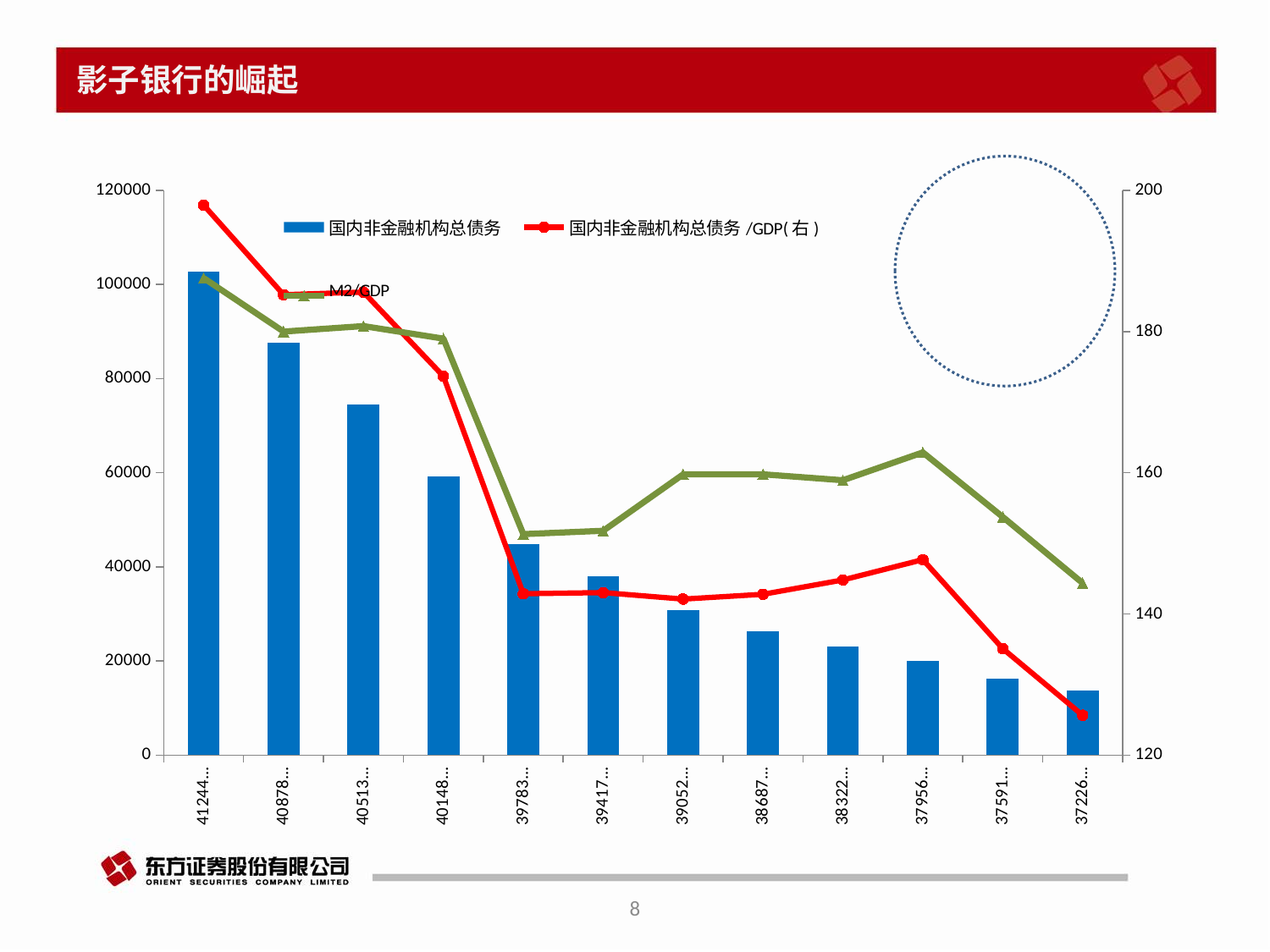

# 影子银行的崛起

### Chart

| Category | 国内非金融机构总债务 | 国内非金融机构总债务/GDP(右) | M2/GDP |
|---|---|---|---|
| 41244 | 102784.53911273998 | 197.92059516192353 | 187.58084857709693 |
| 40878 | 87629.39159999999 | 185.22225895363383 | 180.00078208563022 |
| 40513 | 74518.25997 | 185.59373663677744 | 180.7792425706495 |
| 40148 | 59203.887 | 173.66793353349996 | 179.00248911000037 |
| 39783 | 44865.151 | 142.86197891821035 | 151.305053652528 |
| 39417 | 38016.44 | 143.02094076293713 | 151.77824230169483 |
| 39052 | 30740.105 | 142.10843716087084 | 159.76909009284893 |
| 38687 | 26406.333 | 142.78527451096159 | 159.78793339489977 |
| 38322 | 23153.678999999993 | 144.82061362485553 | 158.93772936202134 |
| 37956 | 20058.913999999997 | 147.68448652232027 | 162.87610874008277 |
| 37591 | 16255.346999999998 | 135.08670917298053 | 153.74622732670264 |
| 37226 | 13777.381999999998 | 125.64279395003618 | 144.36338860645014 |
8